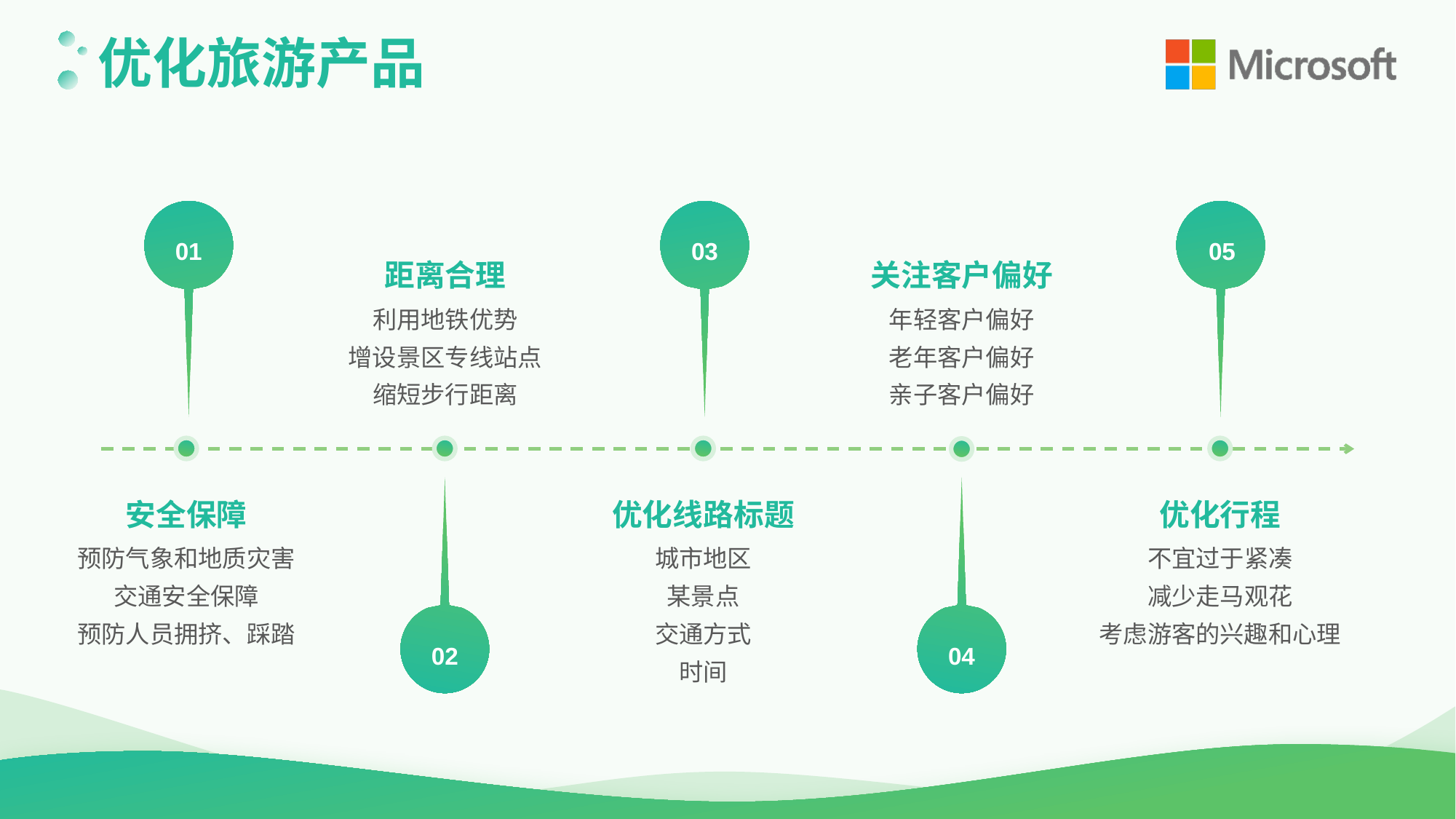

优化旅游产品

01

03

05
距离合理
关注客户偏好
利用地铁优势
增设景区专线站点
缩短步行距离
年轻客户偏好
老年客户偏好
亲子客户偏好

02

04
安全保障
优化线路标题
优化行程
预防气象和地质灾害
交通安全保障
预防人员拥挤、踩踏
城市地区
某景点
交通方式
时间
不宜过于紧凑
减少走马观花
考虑游客的兴趣和心理